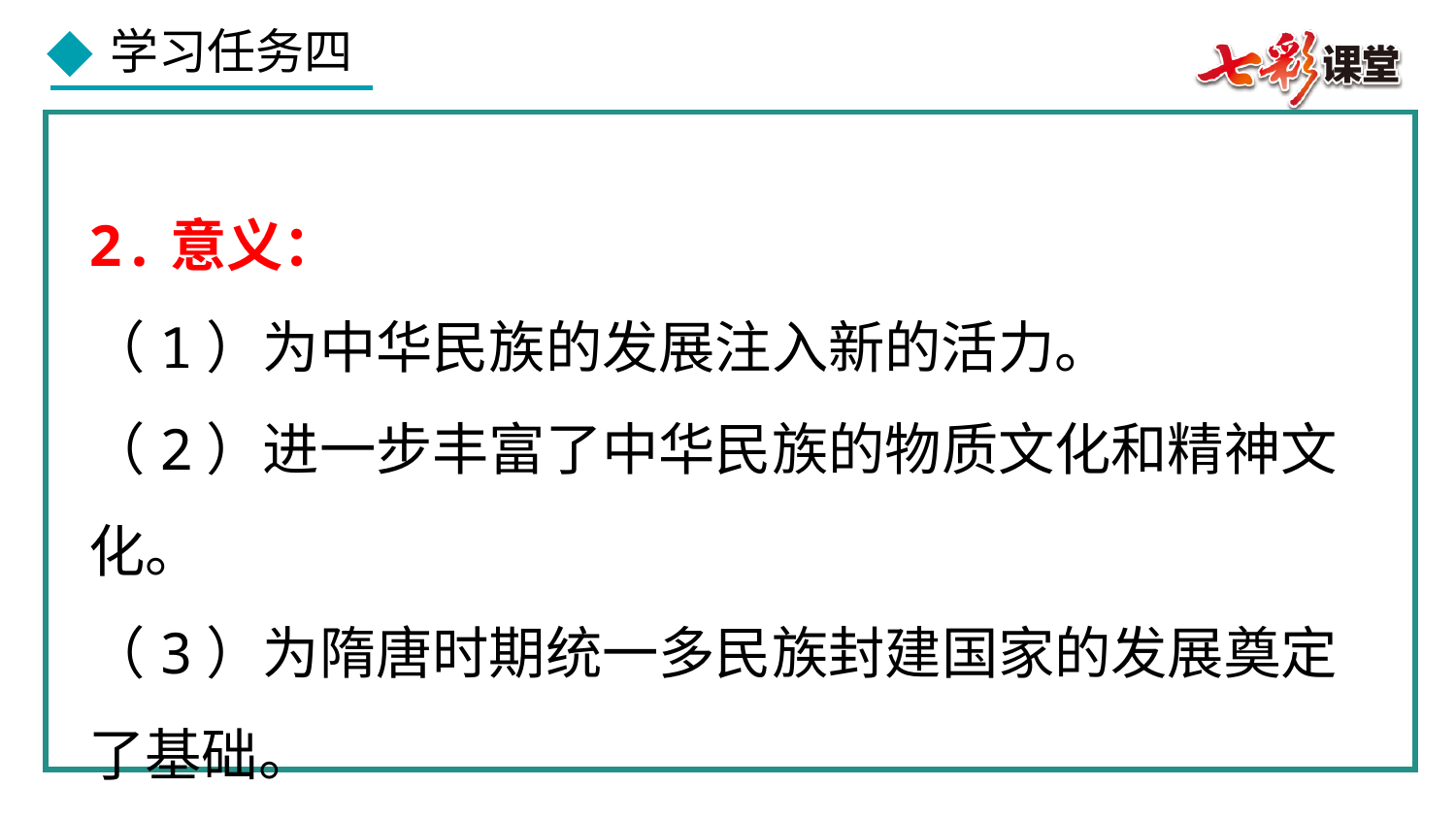

2.意义：
（1）为中华民族的发展注入新的活力。
（2）进一步丰富了中华民族的物质文化和精神文化。
（3）为隋唐时期统一多民族封建国家的发展奠定了基础。